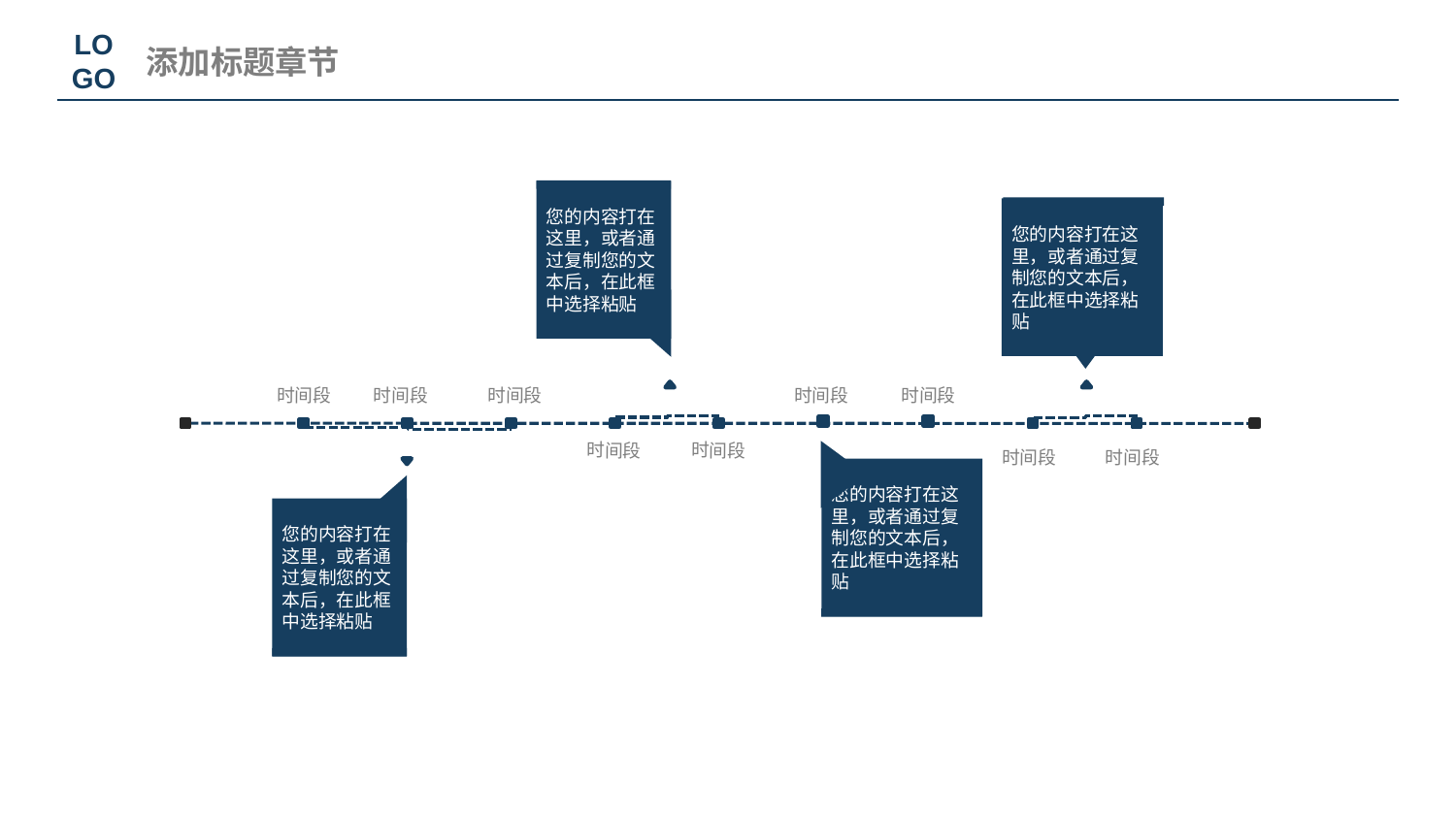

LO
GO
添加标题章节

您的内容打在这里，或者通过复制您的文本后，在此框中选择粘贴

您的内容打在这里，或者通过复制您的文本后，在此框中选择粘贴

时间段
时间段
时间段
时间段
时间段

时间段
时间段
时间段
时间段

您的内容打在这里，或者通过复制您的文本后，在此框中选择粘贴

您的内容打在这里，或者通过复制您的文本后，在此框中选择粘贴